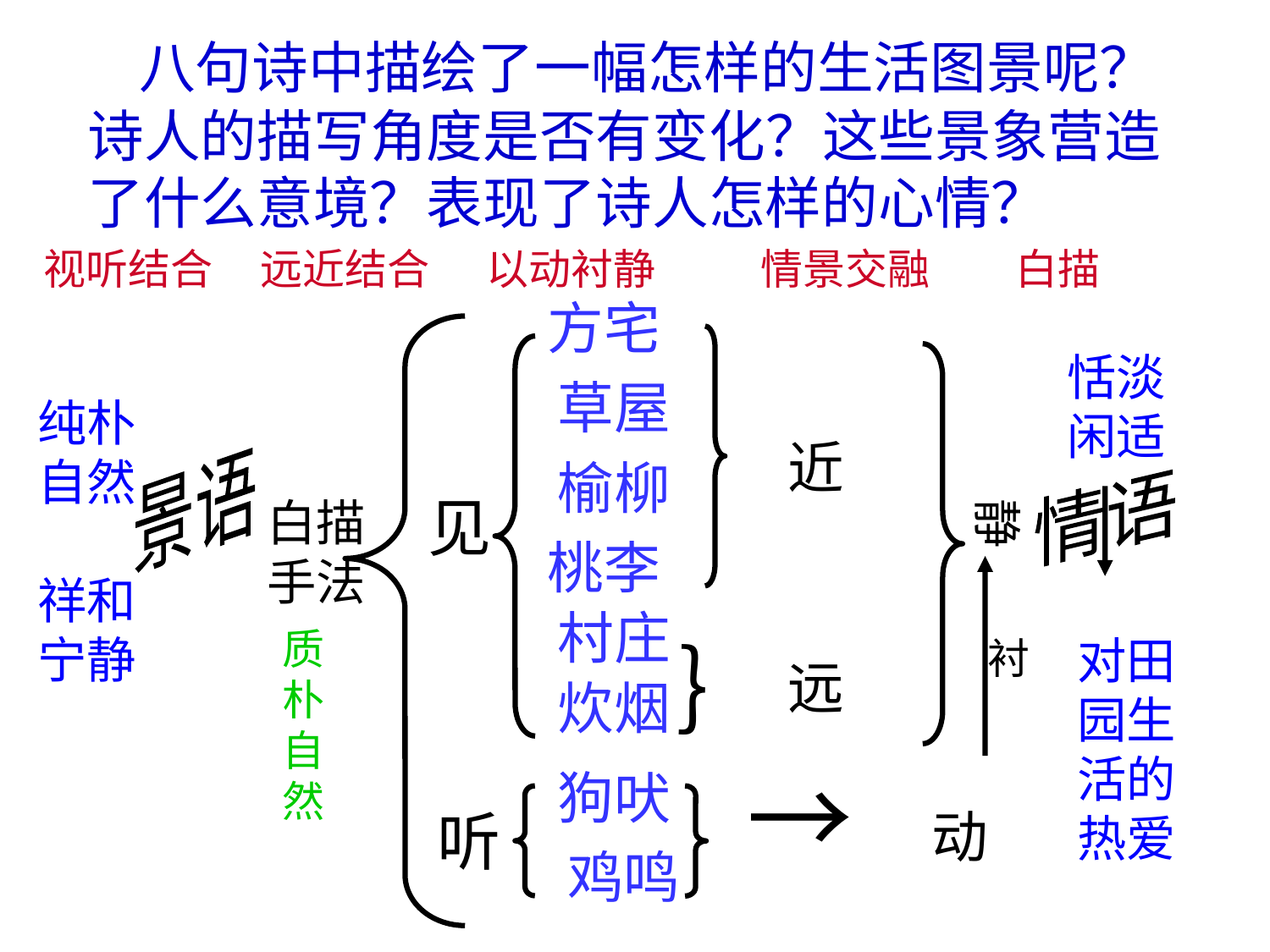

八句诗中描绘了一幅怎样的生活图景呢？诗人的描写角度是否有变化？这些景象营造了什么意境？表现了诗人怎样的心情？

视听结合     远近结合      以动衬静           情景交融         白描
方宅

恬淡
闲适

草屋
纯朴自然
祥和
宁静

近
景语
榆柳
情语
见
白描
手法

静

桃李

村庄
质朴自然
对田园生活的热爱

｝
衬
远
炊烟
→      动
狗吠

听
鸡鸣